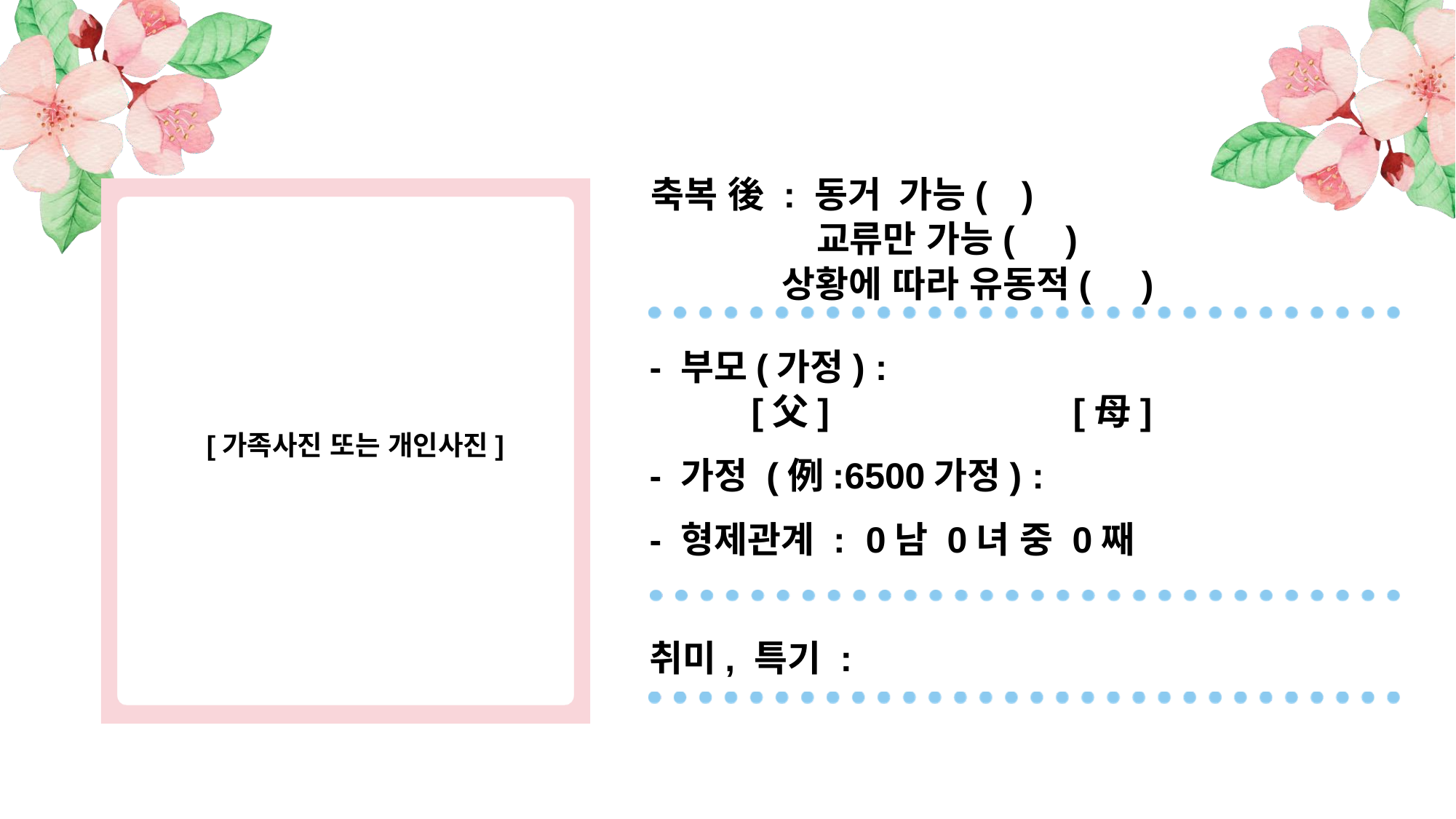

축복 後 : 동거  가능(     )
	       교류만 가능(     )
            상황에 따라 유동적(     )

- 부모(가정) :
          [父]                        [母]

- 가정 (例:6500가정) :

- 형제관계 :  0남 0녀 중 0째
[가족사진 또는 개인사진]

취미, 특기 :